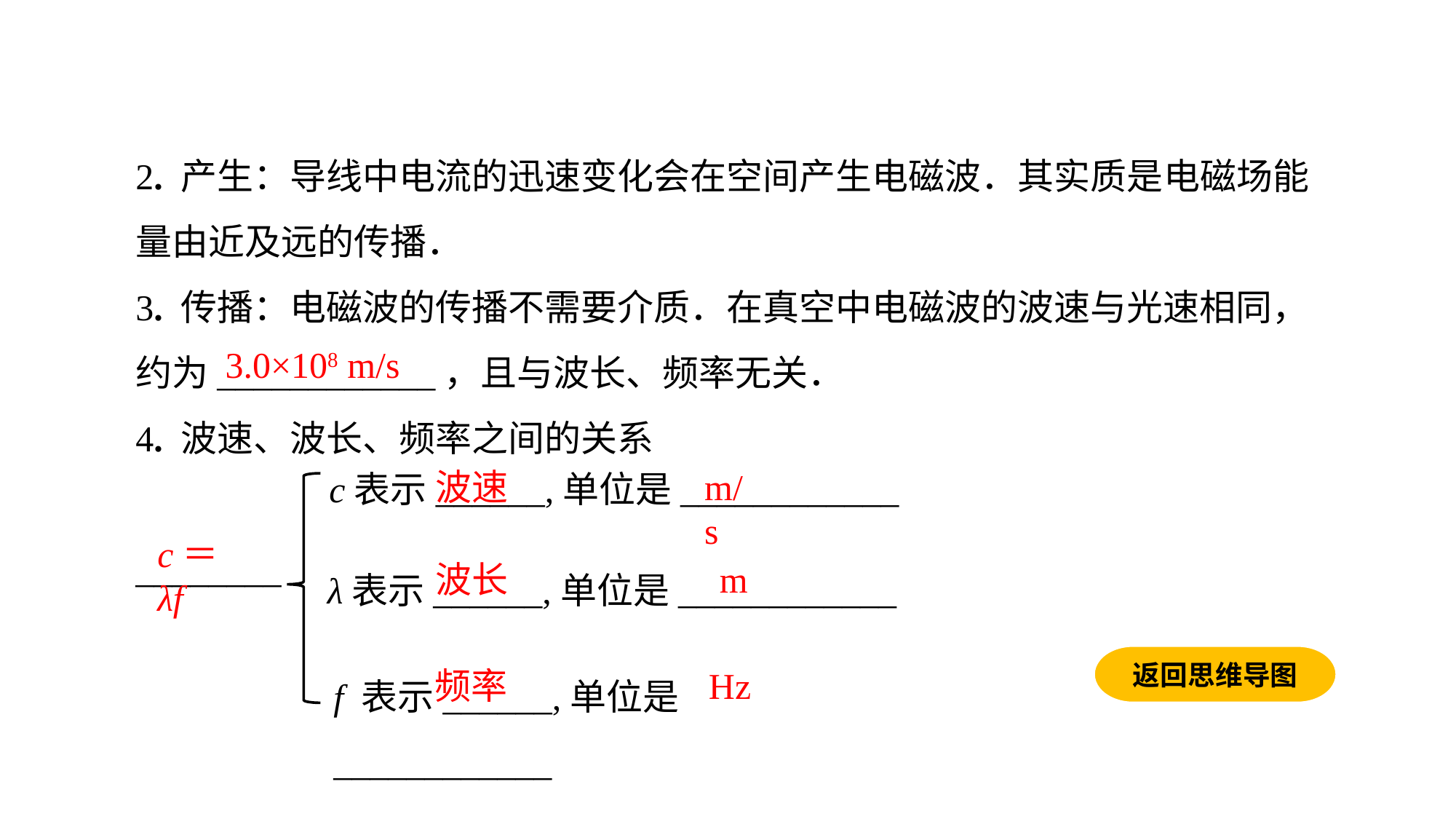

2. 产生：导线中电流的迅速变化会在空间产生电磁波．其实质是电磁场能量由近及远的传播．
3. 传播：电磁波的传播不需要介质．在真空中电磁波的波速与光速相同，约为____________，且与波长、频率无关．
4. 波速、波长、频率之间的关系

________
3.0×108 m/s
c表示______,单位是____________
波速
m/s

c＝λf
λ表示______,单位是____________
波长
m
返回思维导图
f 表示______,单位是____________
Hz
频率